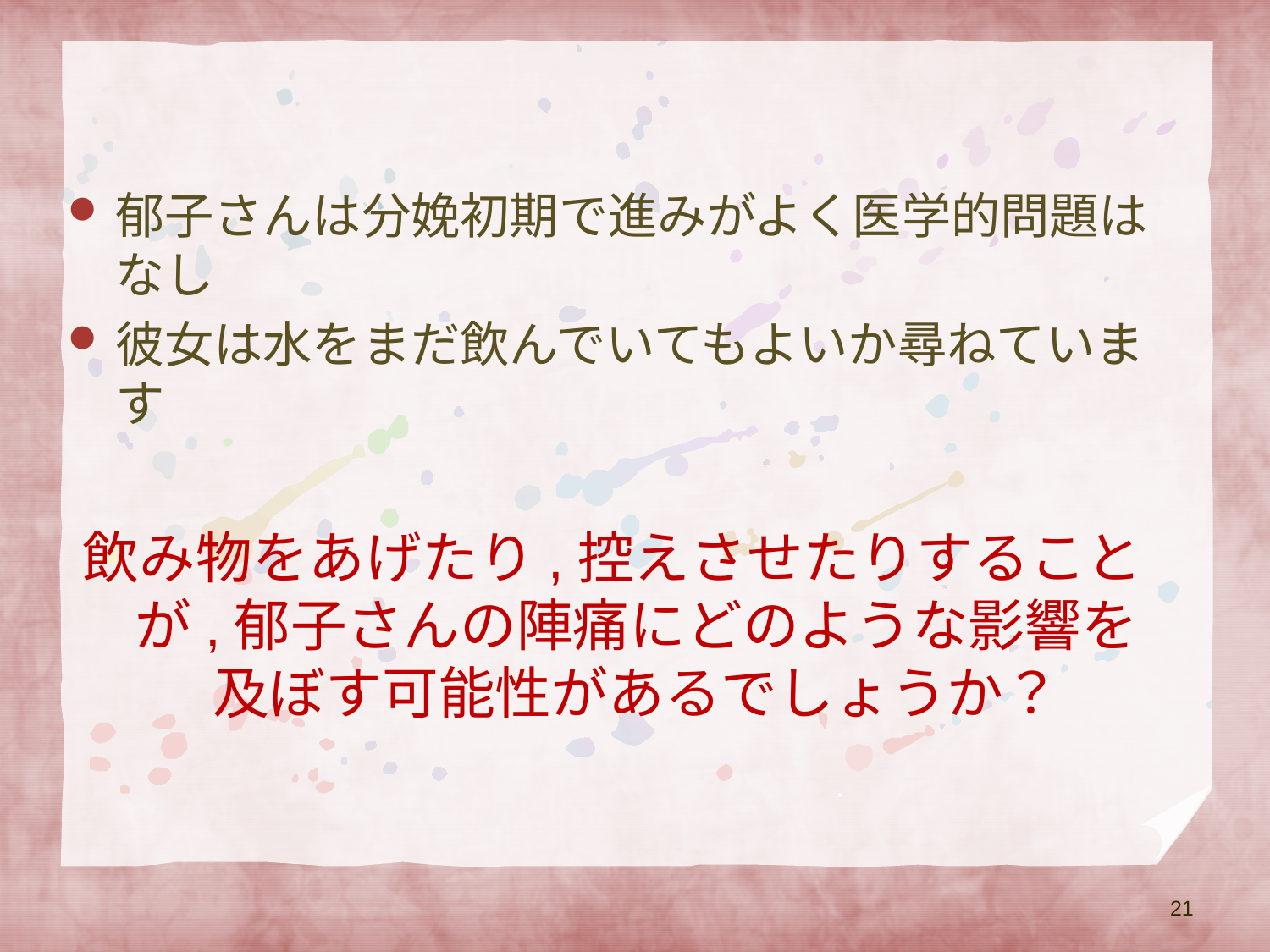

郁子さんは分娩初期で進みがよく医学的問題はなし
彼女は水をまだ飲んでいてもよいか尋ねています

飲み物をあげたり,控えさせたりすることが,郁子さんの陣痛にどのような影響を及ぼす可能性があるでしょうか？
21